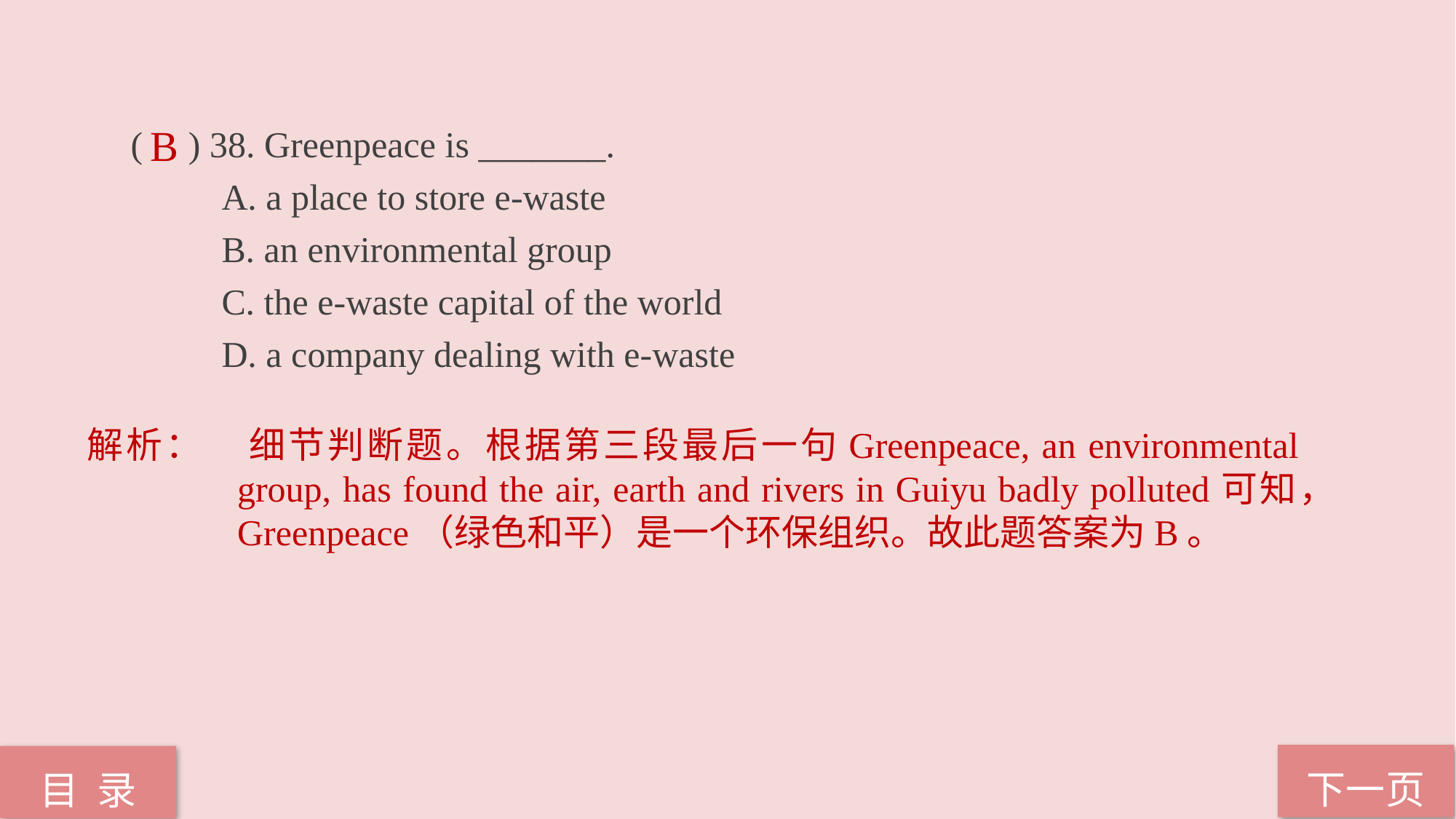

(     ) 38. Greenpeace is _______.
          A. a place to store e-waste
          B. an environmental group
          C. the e-waste capital of the world
          D. a company dealing with e-waste
B
解析：	细节判断题。根据第三段最后一句Greenpeace, an environmental group, has found the air, earth and rivers in Guiyu badly polluted可知，Greenpeace（绿色和平）是一个环保组织。故此题答案为B。